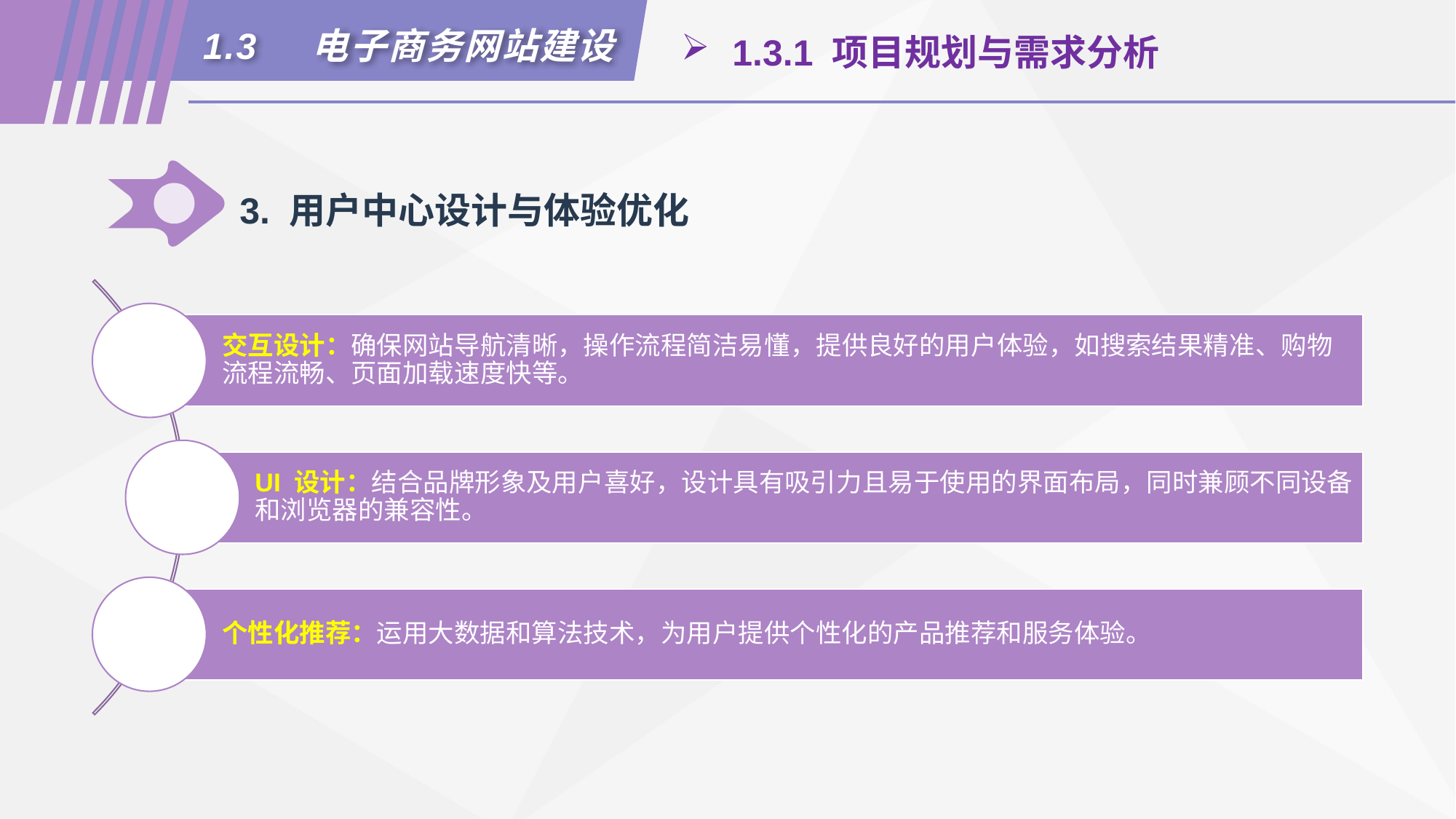

1.3	电子商务网站建设
 1.3.1 项目规划与需求分析

3. 用户中心设计与体验优化
交互设计：确保网站导航清晰，操作流程简洁易懂，提供良好的用户体验，如搜索结果精准、购物流程流畅、页面加载速度快等。
UI 设计：结合品牌形象及用户喜好，设计具有吸引力且易于使用的界面布局，同时兼顾不同设备和浏览器的兼容性。
个性化推荐：运用大数据和算法技术，为用户提供个性化的产品推荐和服务体验。